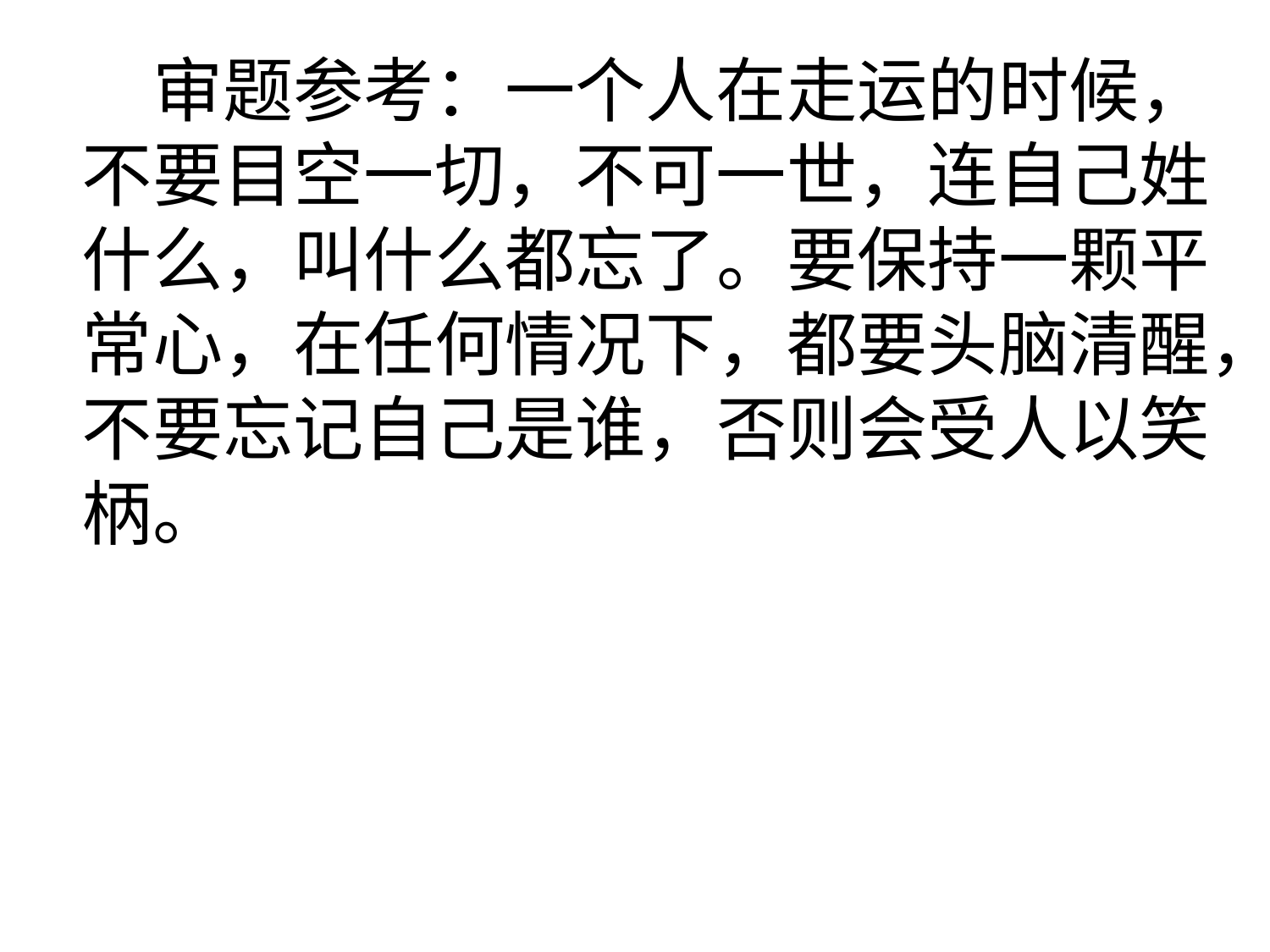

审题参考：一个人在走运的时候，不要目空一切，不可一世，连自己姓什么，叫什么都忘了。要保持一颗平常心，在任何情况下，都要头脑清醒，不要忘记自己是谁，否则会受人以笑柄。